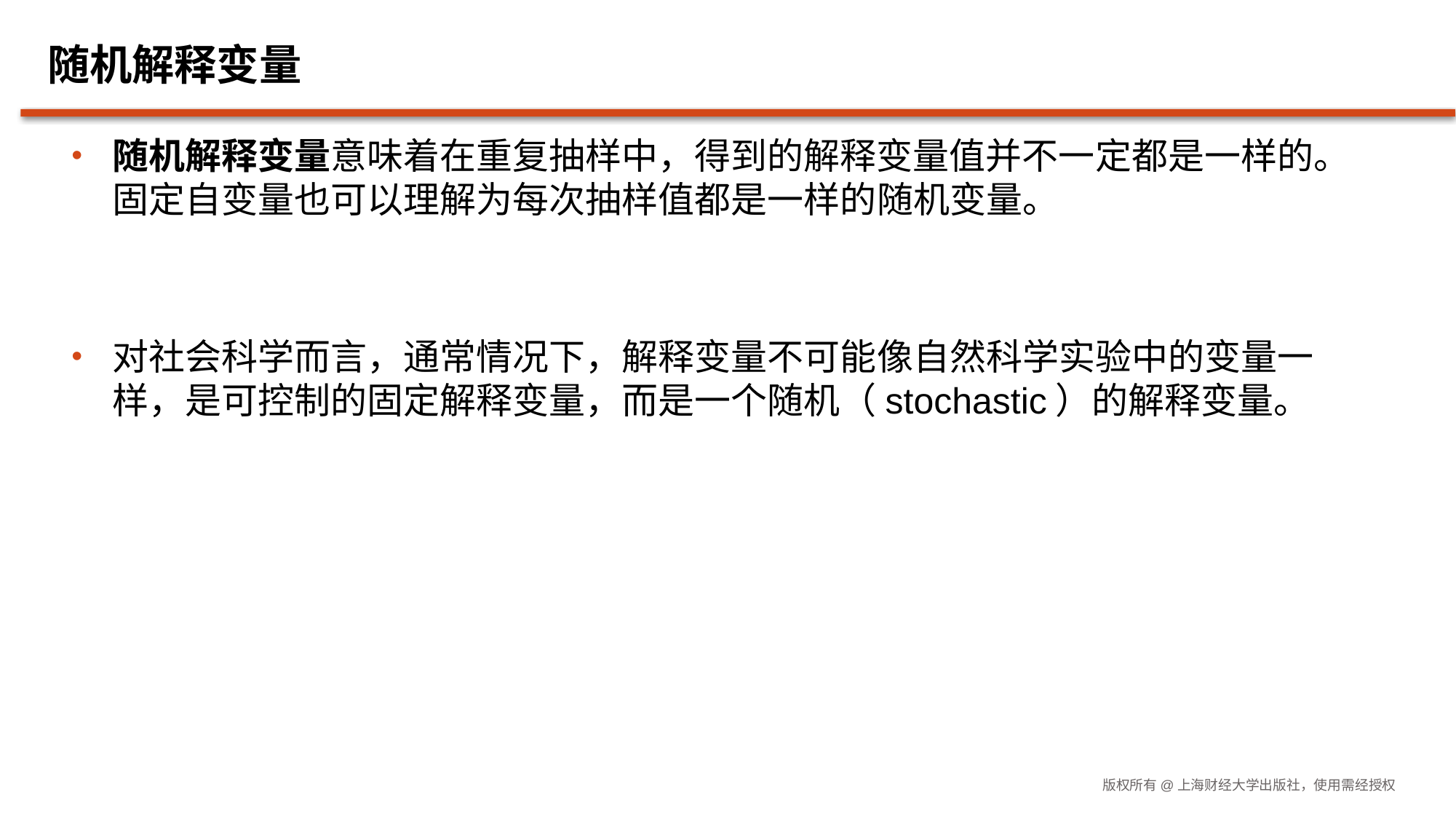

# 随机解释变量
随机解释变量意味着在重复抽样中，得到的解释变量值并不一定都是一样的。固定自变量也可以理解为每次抽样值都是一样的随机变量。

对社会科学而言，通常情况下，解释变量不可能像自然科学实验中的变量一样，是可控制的固定解释变量，而是一个随机（stochastic）的解释变量。

版权所有@上海财经大学出版社，使用需经授权